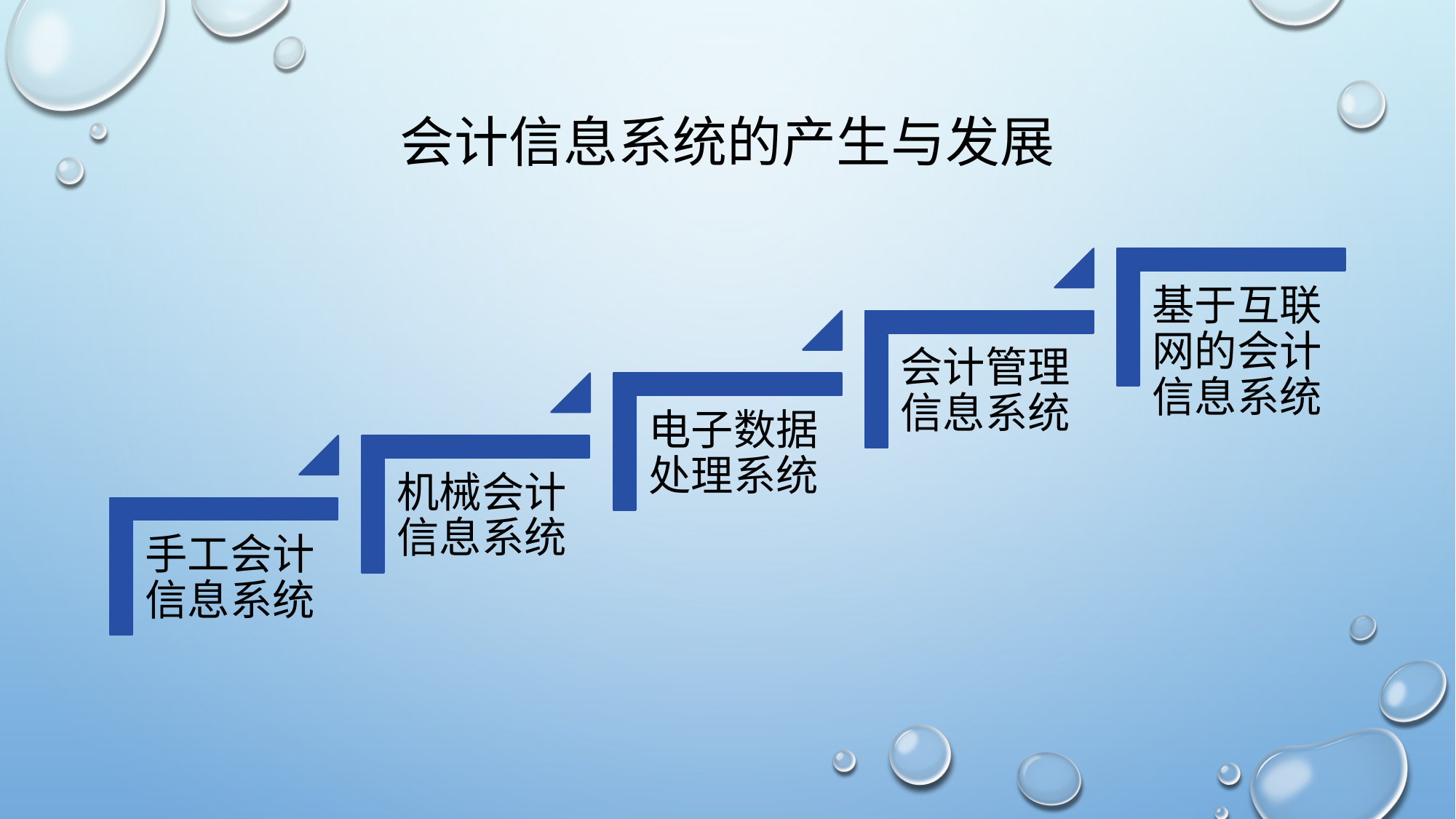

# 会计信息系统的产生与发展
手工会计信息系统
机械会计信息系统
电子数据处理系统
会计管理信息系统
基于互联网的会计信息系统